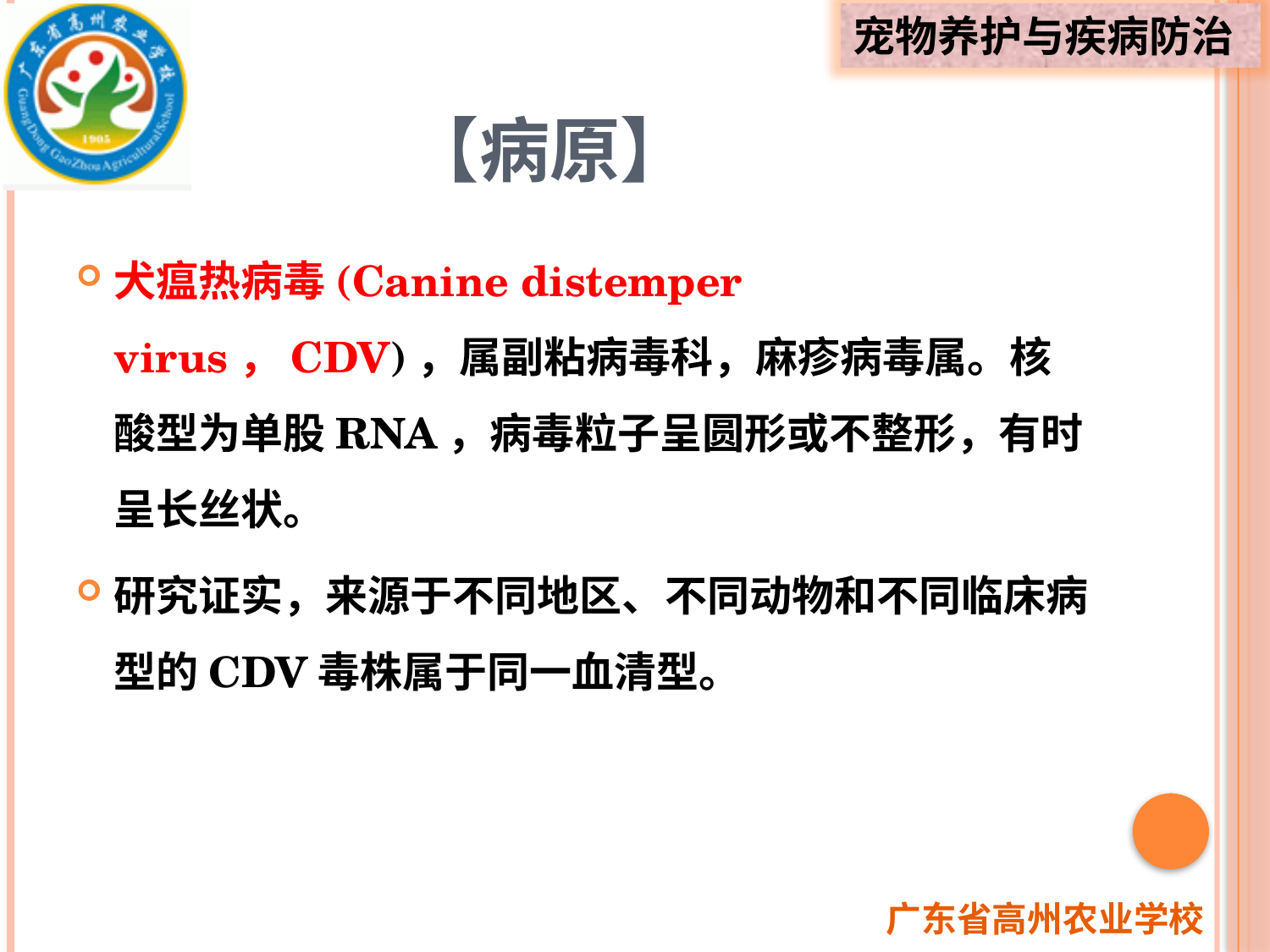

# 【病原】
犬瘟热病毒(Canine distemper virus，CDV)，属副粘病毒科，麻疹病毒属。核酸型为单股RNA，病毒粒子呈圆形或不整形，有时呈长丝状。
研究证实，来源于不同地区、不同动物和不同临床病型的CDV毒株属于同一血清型。